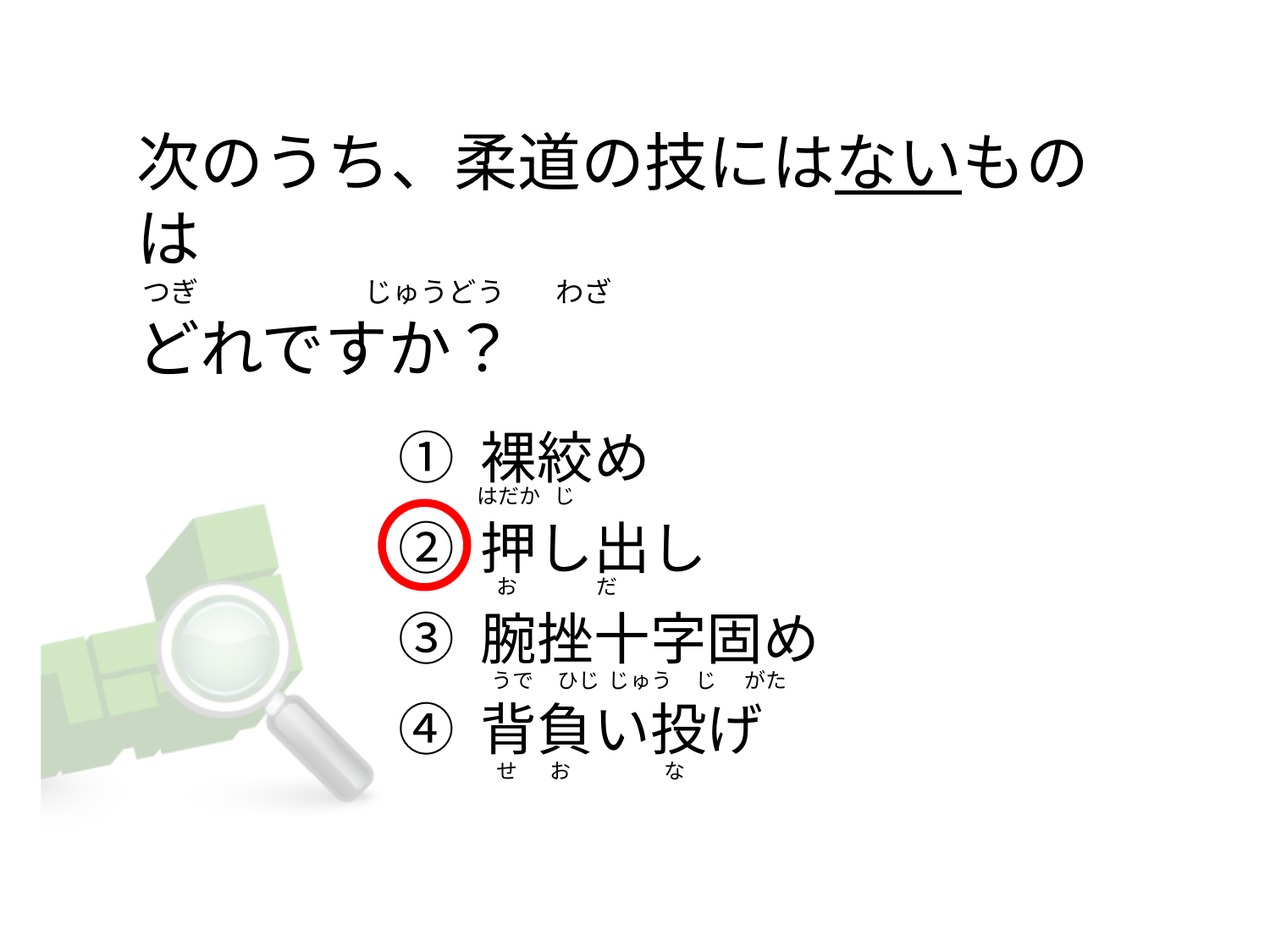

# 次のうち、柔道の技にはないものは  つぎ                          じゅうどう        わざ どれですか？
① 裸絞め
② 押し出し
③ 腕挫十字固め
④ 背負い投げ
はだか   じ

   お                 だ
  うで     ひじ  じゅう     じ      がた
   せ       お                    な